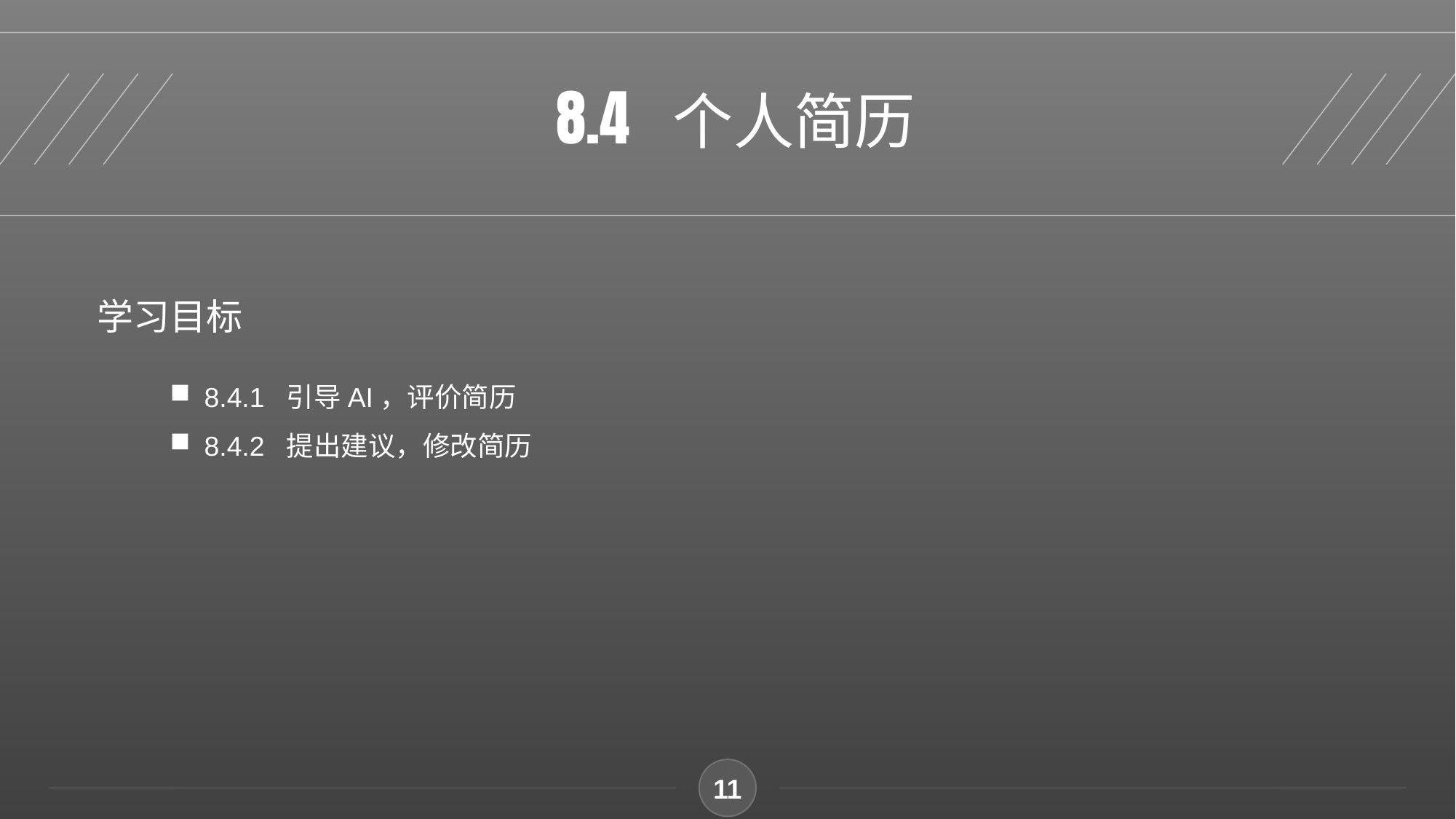

8.4  个人简历

学习目标
8.4.1  引导AI，评价简历
8.4.2  提出建议，修改简历